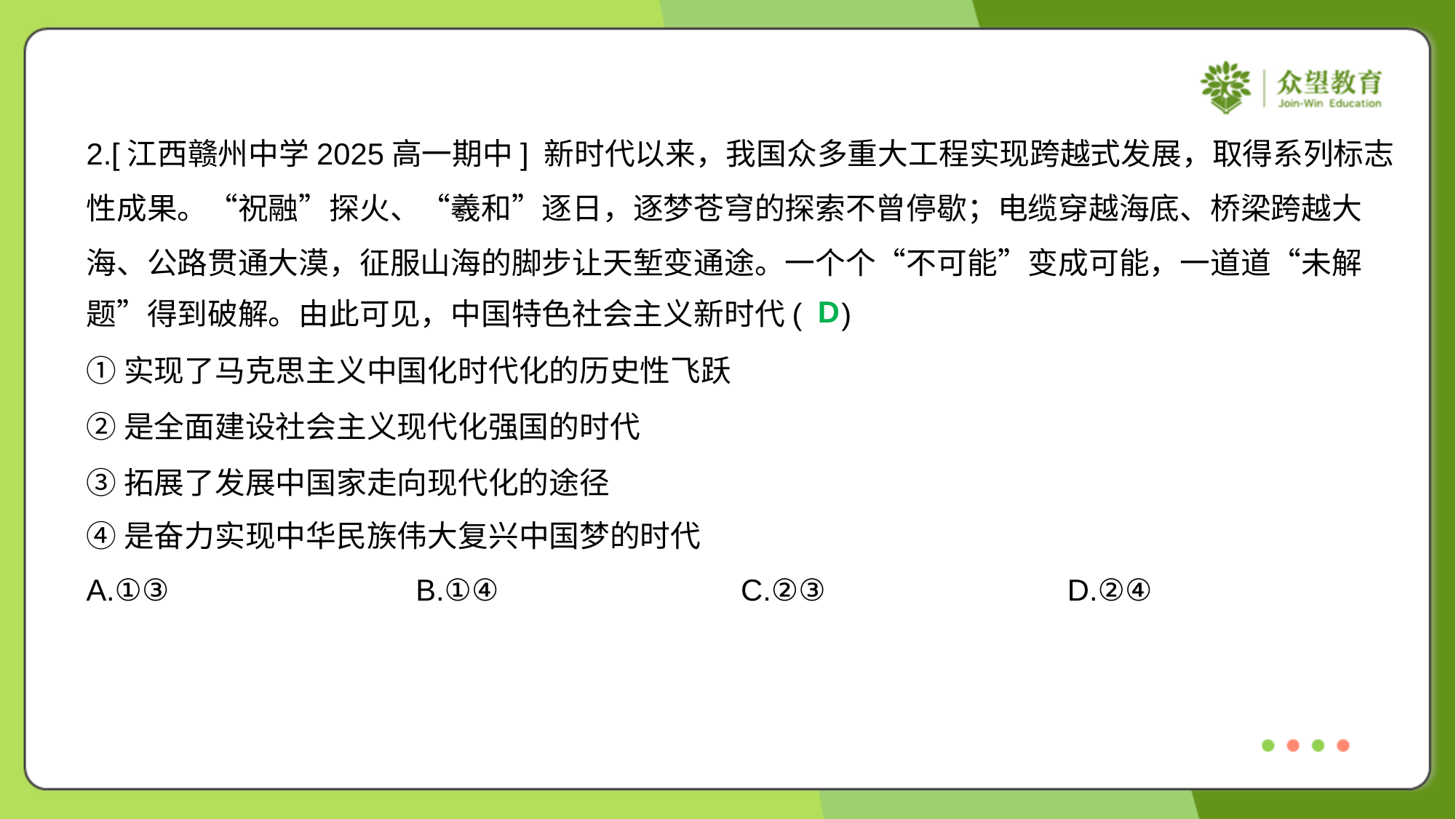

2.[江西赣州中学2025高一期中] 新时代以来，我国众多重大工程实现跨越式发展，取得系列标志
性成果。“祝融”探火、“羲和”逐日，逐梦苍穹的探索不曾停歇；电缆穿越海底、桥梁跨越大
海、公路贯通大漠，征服山海的脚步让天堑变通途。一个个“不可能”变成可能，一道道“未解
题”得到破解。由此可见，中国特色社会主义新时代(     )
D
①实现了马克思主义中国化时代化的历史性飞跃
②是全面建设社会主义现代化强国的时代
③拓展了发展中国家走向现代化的途径
④是奋力实现中华民族伟大复兴中国梦的时代
A.①③	B.①④	C.②③	D.②④